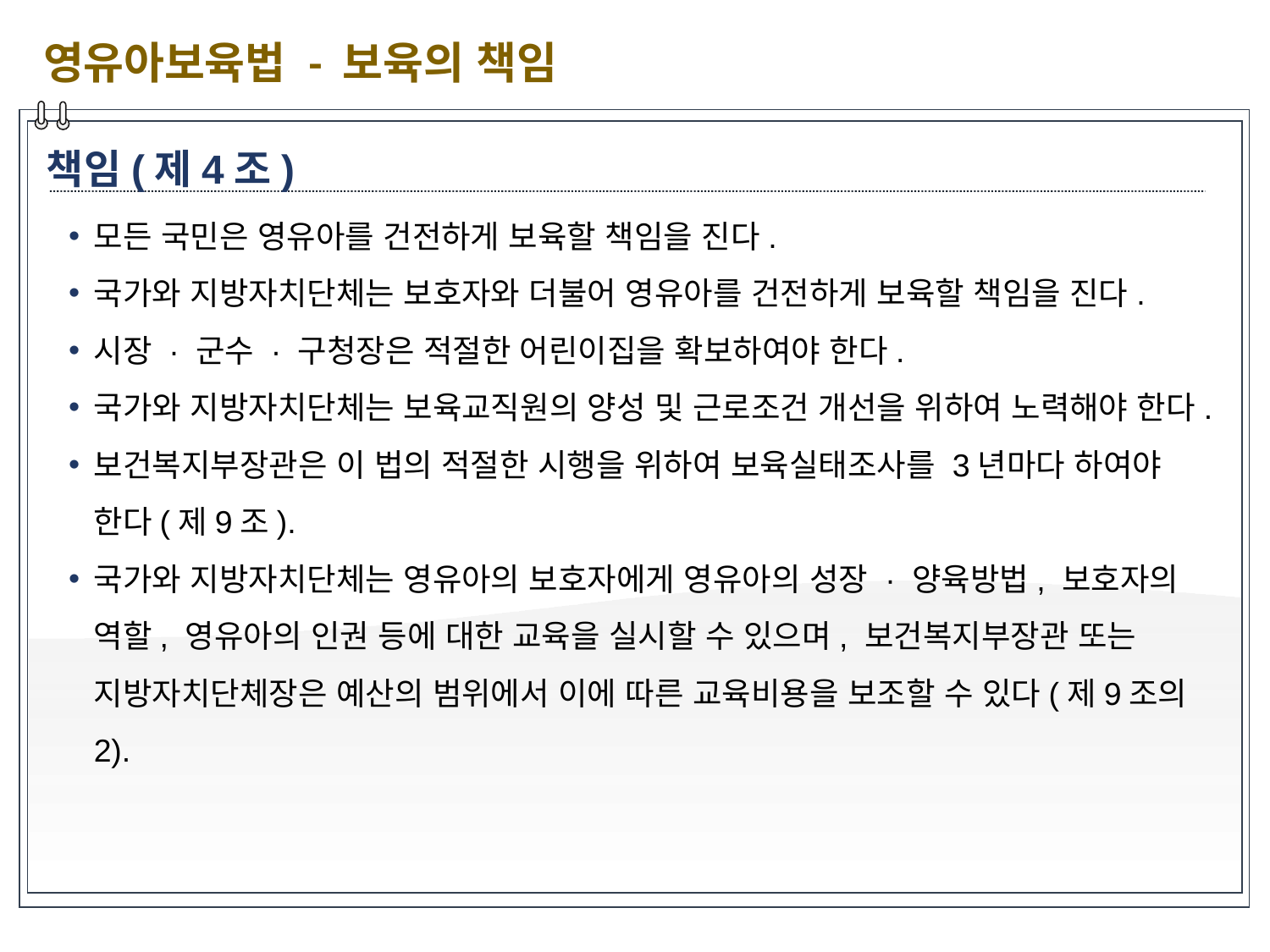

영유아보육법 - 보육의 책임

책임(제4조)

모든 국민은 영유아를 건전하게 보육할 책임을 진다.
국가와 지방자치단체는 보호자와 더불어 영유아를 건전하게 보육할 책임을 진다.
시장 · 군수 · 구청장은 적절한 어린이집을 확보하여야 한다.
국가와 지방자치단체는 보육교직원의 양성 및 근로조건 개선을 위하여 노력해야 한다.
보건복지부장관은 이 법의 적절한 시행을 위하여 보육실태조사를 3년마다 하여야 한다(제9조).
국가와 지방자치단체는 영유아의 보호자에게 영유아의 성장 · 양육방법, 보호자의 역할, 영유아의 인권 등에 대한 교육을 실시할 수 있으며, 보건복지부장관 또는 지방자치단체장은 예산의 범위에서 이에 따른 교육비용을 보조할 수 있다(제9조의2).